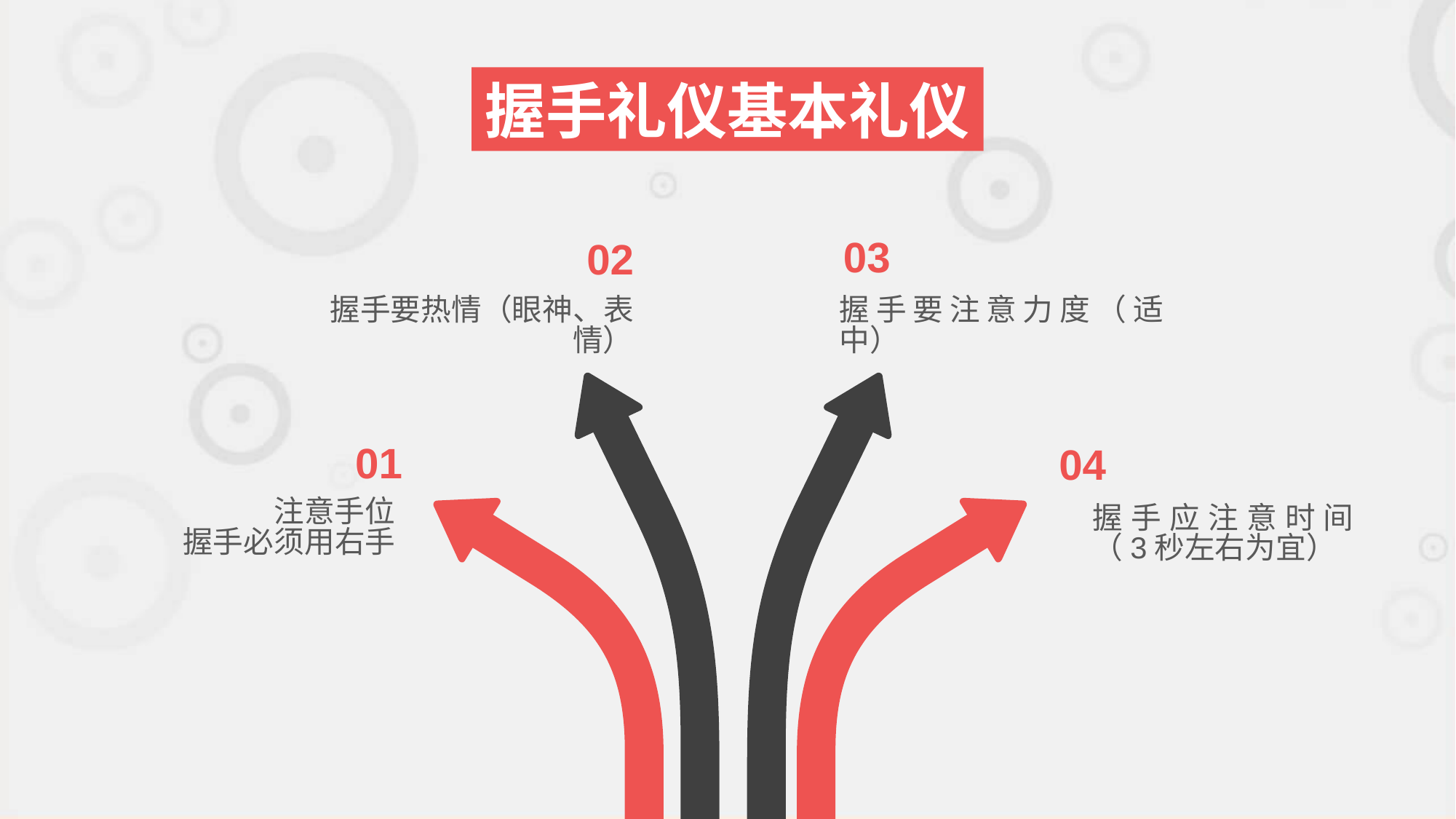

握手礼仪基本礼仪
03
02
握手要热情（眼神、表情）
握手要注意力度（适中）

01
04

注意手位
握手必须用右手
握手应注意时间（3秒左右为宜）